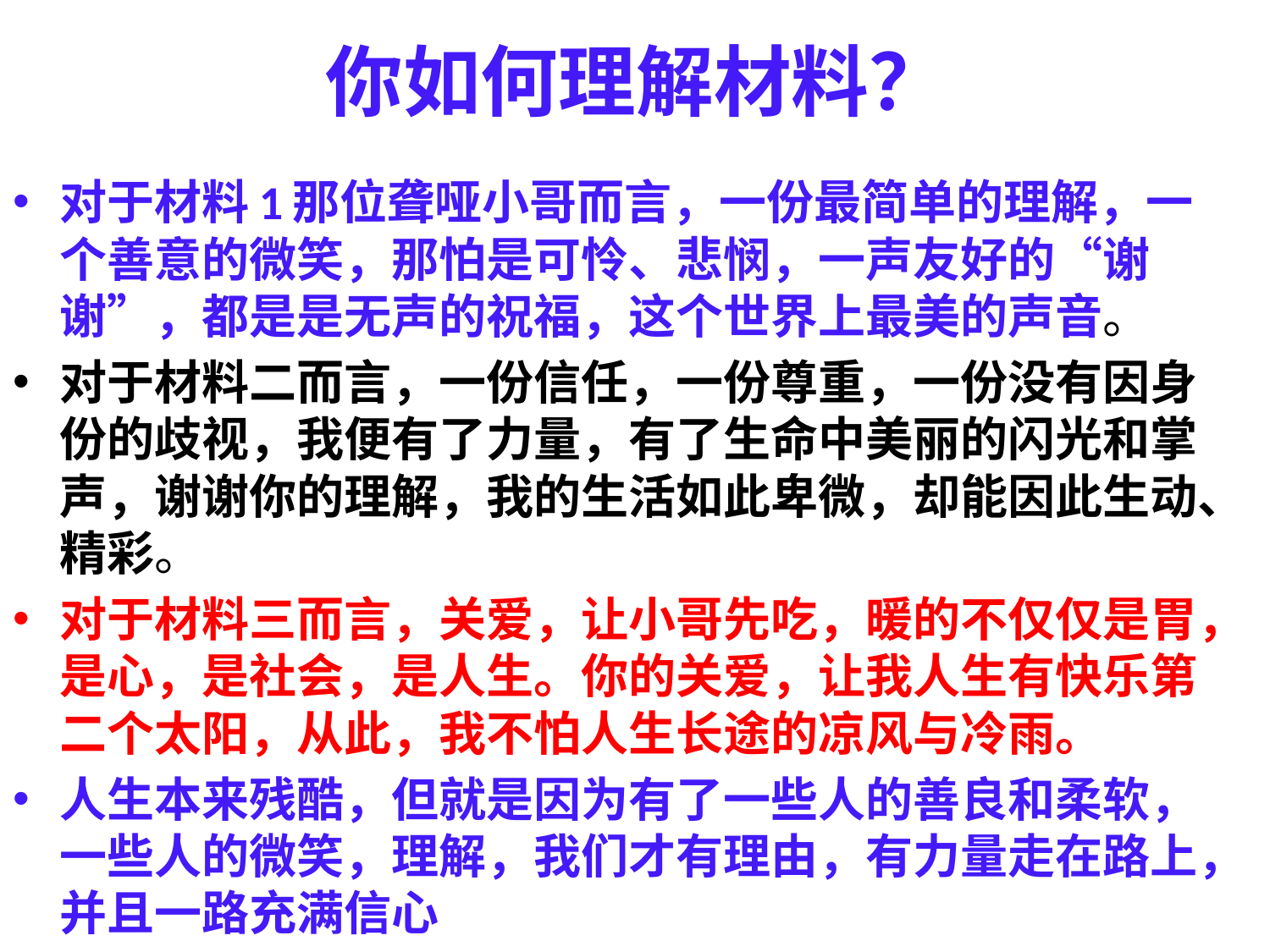

# 你如何理解材料？
对于材料1那位聋哑小哥而言，一份最简单的理解，一个善意的微笑，那怕是可怜、悲悯，一声友好的“谢谢”，都是是无声的祝福，这个世界上最美的声音。
对于材料二而言，一份信任，一份尊重，一份没有因身份的歧视，我便有了力量，有了生命中美丽的闪光和掌声，谢谢你的理解，我的生活如此卑微，却能因此生动、精彩。
对于材料三而言，关爱，让小哥先吃，暖的不仅仅是胃，是心，是社会，是人生。你的关爱，让我人生有快乐第二个太阳，从此，我不怕人生长途的凉风与冷雨。
人生本来残酷，但就是因为有了一些人的善良和柔软，一些人的微笑，理解，我们才有理由，有力量走在路上，并且一路充满信心